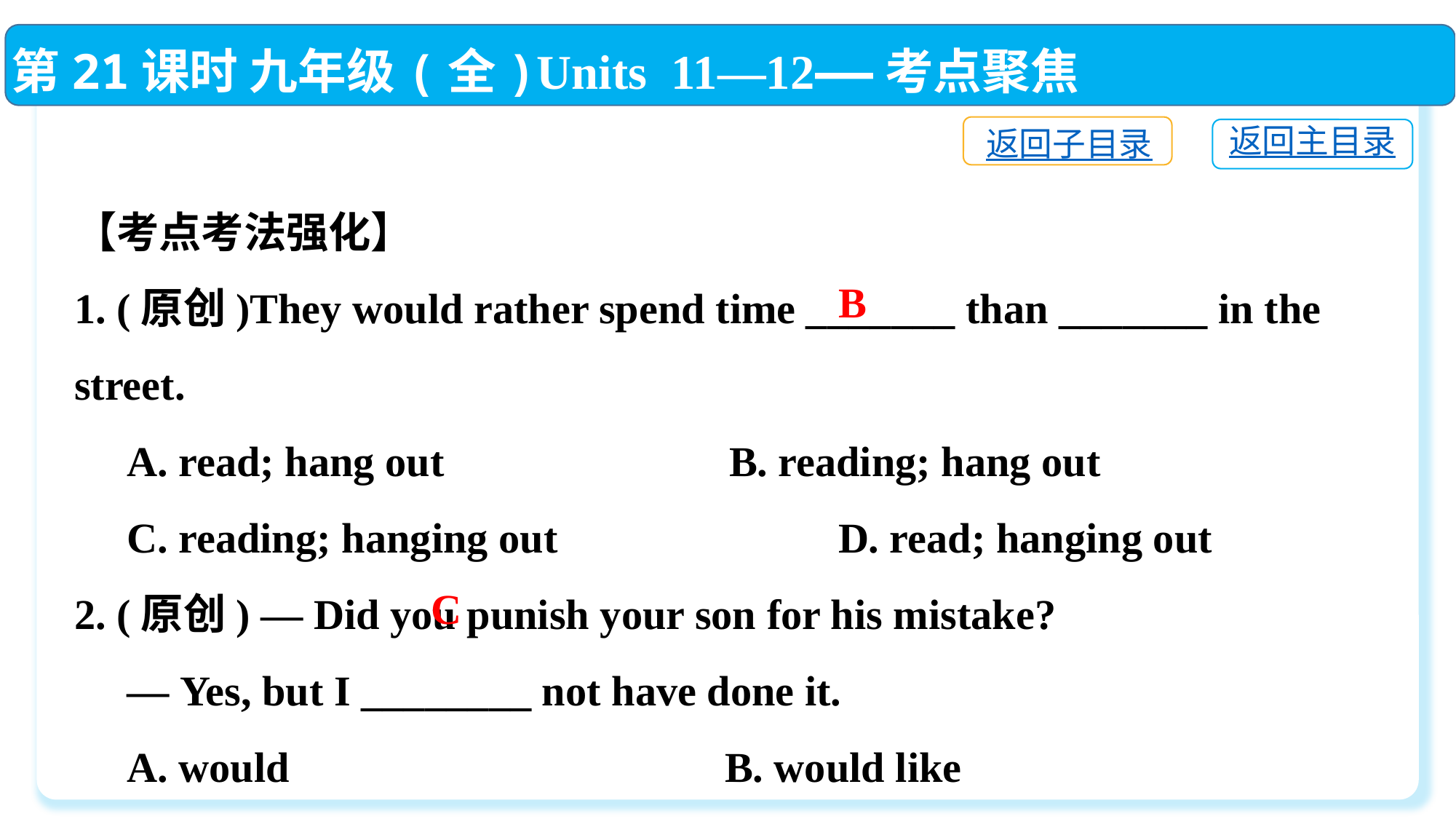

第21课时 九年级(全)Units  11—12——考点聚焦

返回子目录
返回主目录
【考点考法强化】
1. (原创)They would rather spend time _______ than _______ in the street.
     A. read; hang out　　　　 	B. reading; hang out
     C. reading; hanging out　　　　	D. read; hanging out
2. (原创) — Did you punish your son for his mistake?
     — Yes, but I ________ not have done it.
     A. would	                                         B. would like
    C. would rather	                     D. prefer

B
C